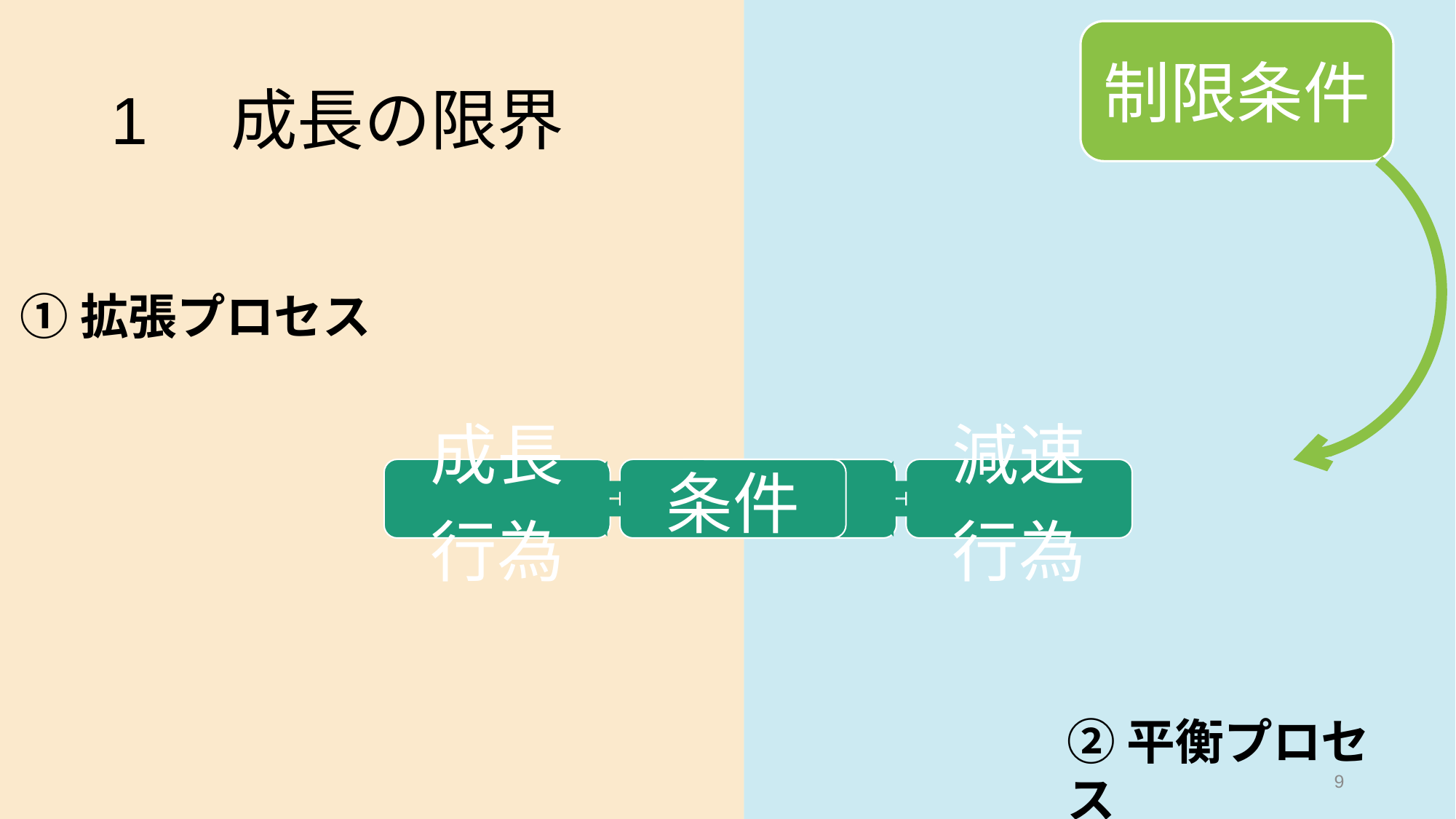

制限条件
# 1　成長の限界

①拡張プロセス
成長行為
条件
条件
減速行為
②平衡プロセス
9